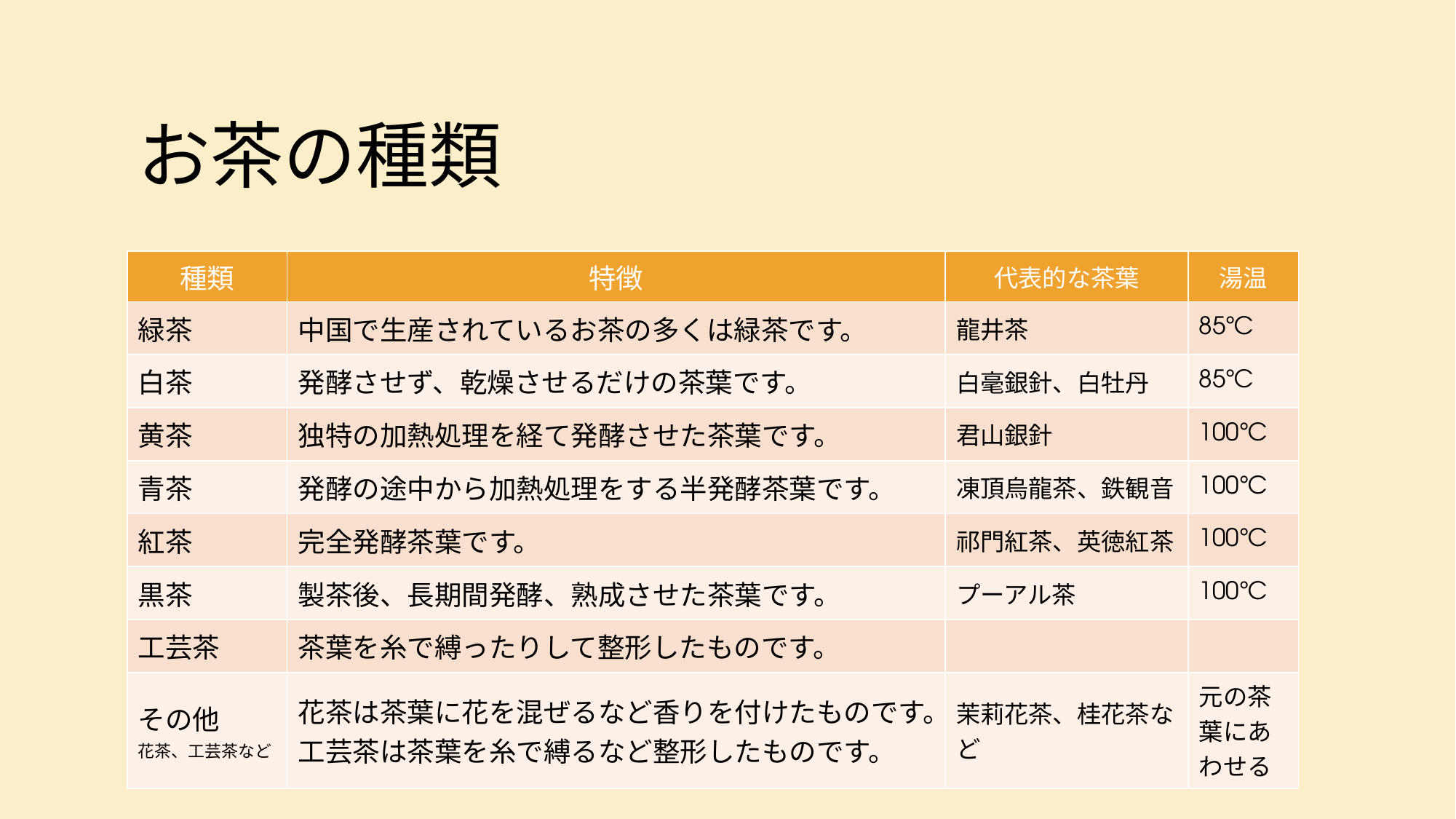

# お茶の種類
| 種類 | 特徴 | 代表的な茶葉 | 湯温 |
| --- | --- | --- | --- |
| 緑茶 | 中国で生産されているお茶の多くは緑茶です。 | 龍井茶 | 85℃ |
| 白茶 | 発酵させず、乾燥させるだけの茶葉です。 | 白毫銀針、白牡丹 | 85℃ |
| 黄茶 | 独特の加熱処理を経て発酵させた茶葉です。 | 君山銀針 | 100℃ |
| 青茶 | 発酵の途中から加熱処理をする半発酵茶葉です。 | 凍頂烏龍茶、鉄観音 | 100℃ |
| 紅茶 | 完全発酵茶葉です。 | 祁門紅茶、英徳紅茶 | 100℃ |
| 黒茶 | 製茶後、長期間発酵、熟成させた茶葉です。 | プーアル茶 | 100℃ |
| 工芸茶 | 茶葉を糸で縛ったりして整形したものです。 |  |  |
| その他 花茶、工芸茶など | 花茶は茶葉に花を混ぜるなど香りを付けたものです。 工芸茶は茶葉を糸で縛るなど整形したものです。 | 茉莉花茶、桂花茶など | 元の茶葉にあわせる |